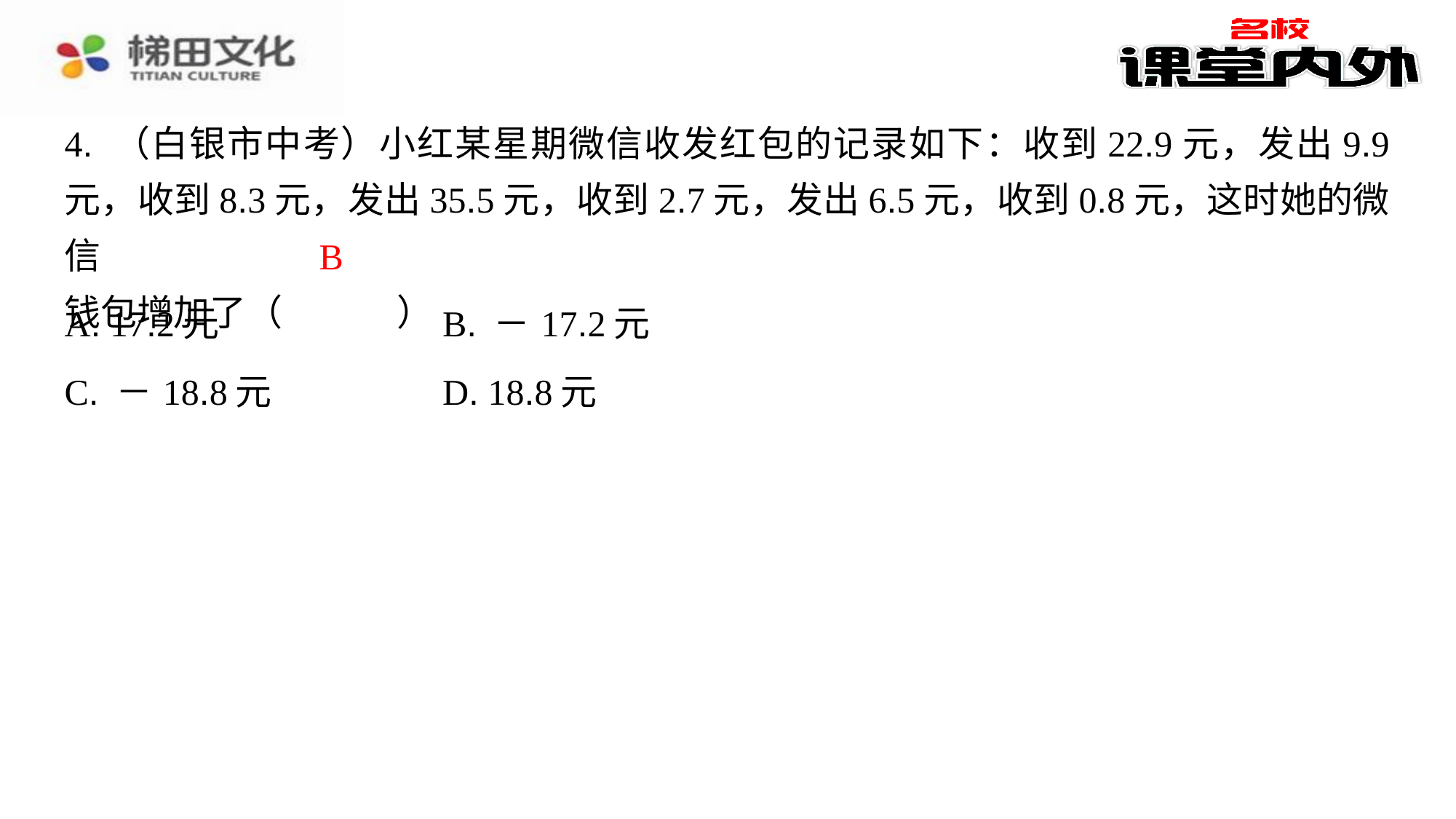

4. （白银市中考）小红某星期微信收发红包的记录如下：收到22.9元，发出9.9
元，收到8.3元，发出35.5元，收到2.7元，发出6.5元，收到0.8元，这时她的微信
钱包增加了（　B　）
B
| A. 17.2元 | B. －17.2元 |
| --- | --- |
| C. －18.8元 | D. 18.8元 |